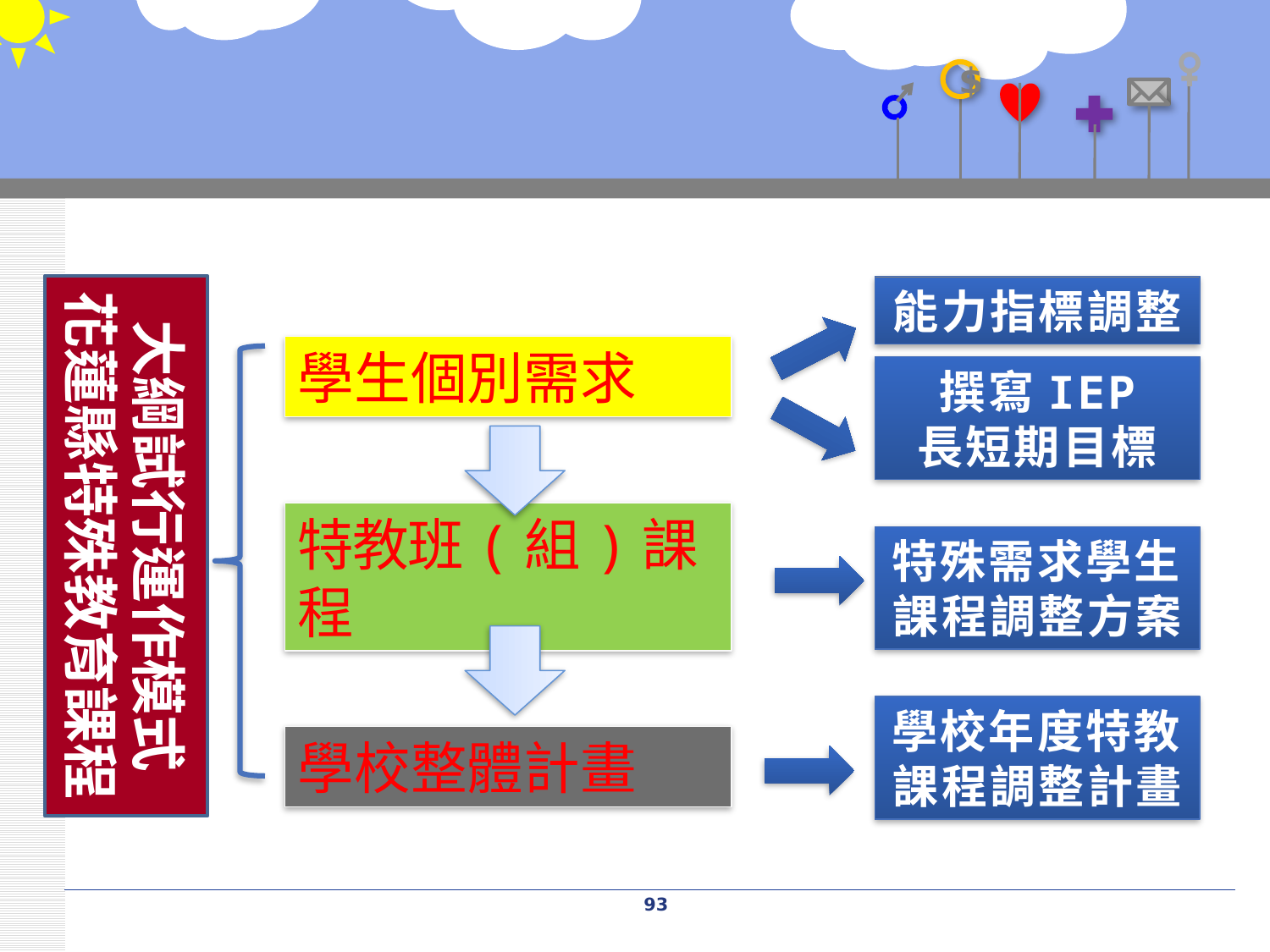

$

大綱試行運作模式
花蓮縣特殊教育課程
能力指標調整

學生個別需求

撰寫IEP
長短期目標

特殊需求學生課程調整方案
特教班(組)課程

學校年度特教課程調整計畫
學校整體計畫

93